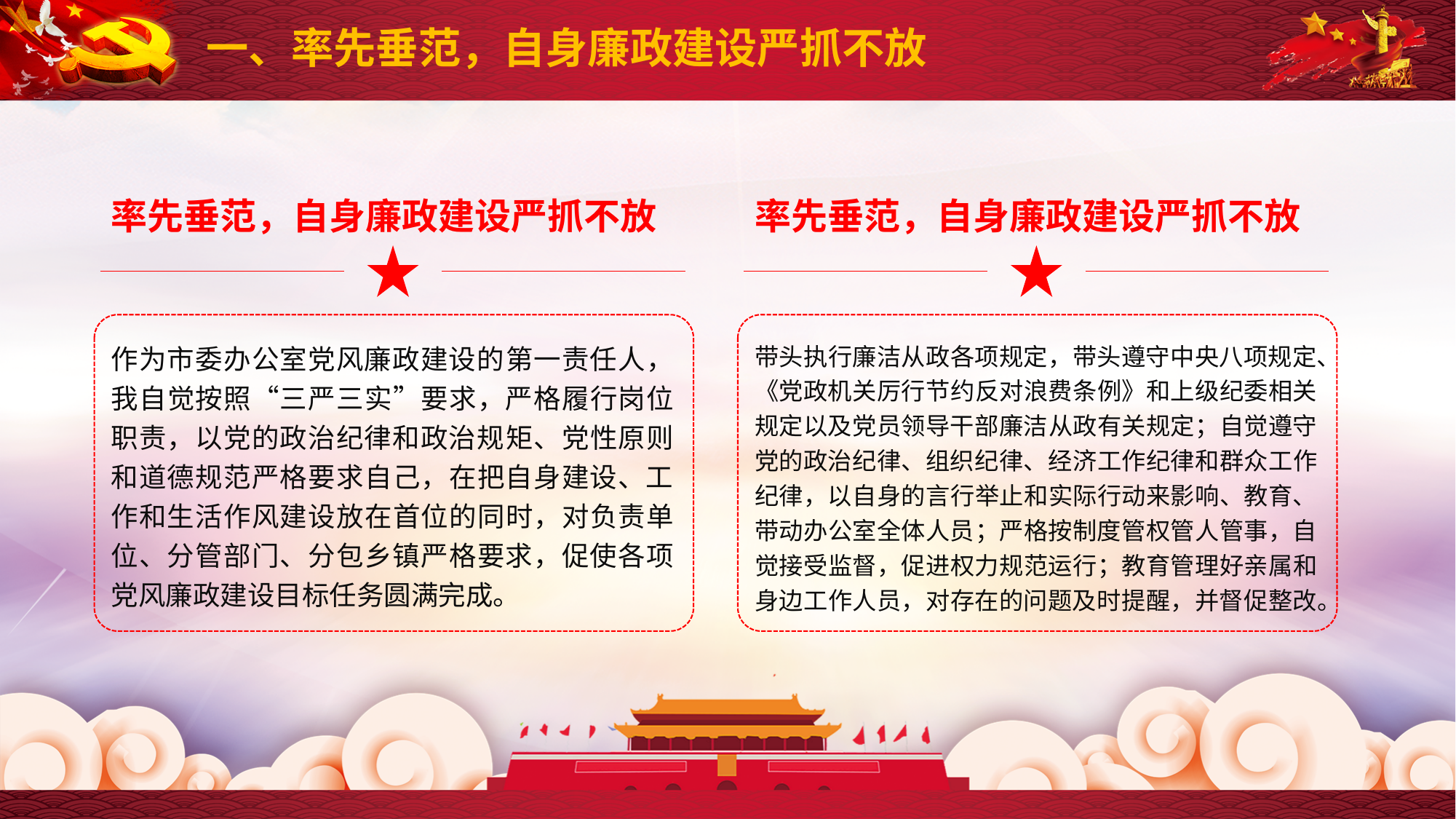

一、率先垂范，自身廉政建设严抓不放
率先垂范，自身廉政建设严抓不放
率先垂范，自身廉政建设严抓不放

作为市委办公室党风廉政建设的第一责任人，我自觉按照“三严三实”要求，严格履行岗位职责，以党的政治纪律和政治规矩、党性原则和道德规范严格要求自己，在把自身建设、工作和生活作风建设放在首位的同时，对负责单位、分管部门、分包乡镇严格要求，促使各项党风廉政建设目标任务圆满完成。
带头执行廉洁从政各项规定，带头遵守中央八项规定、《党政机关厉行节约反对浪费条例》和上级纪委相关规定以及党员领导干部廉洁从政有关规定；自觉遵守党的政治纪律、组织纪律、经济工作纪律和群众工作纪律，以自身的言行举止和实际行动来影响、教育、带动办公室全体人员；严格按制度管权管人管事，自觉接受监督，促进权力规范运行；教育管理好亲属和身边工作人员，对存在的问题及时提醒，并督促整改。